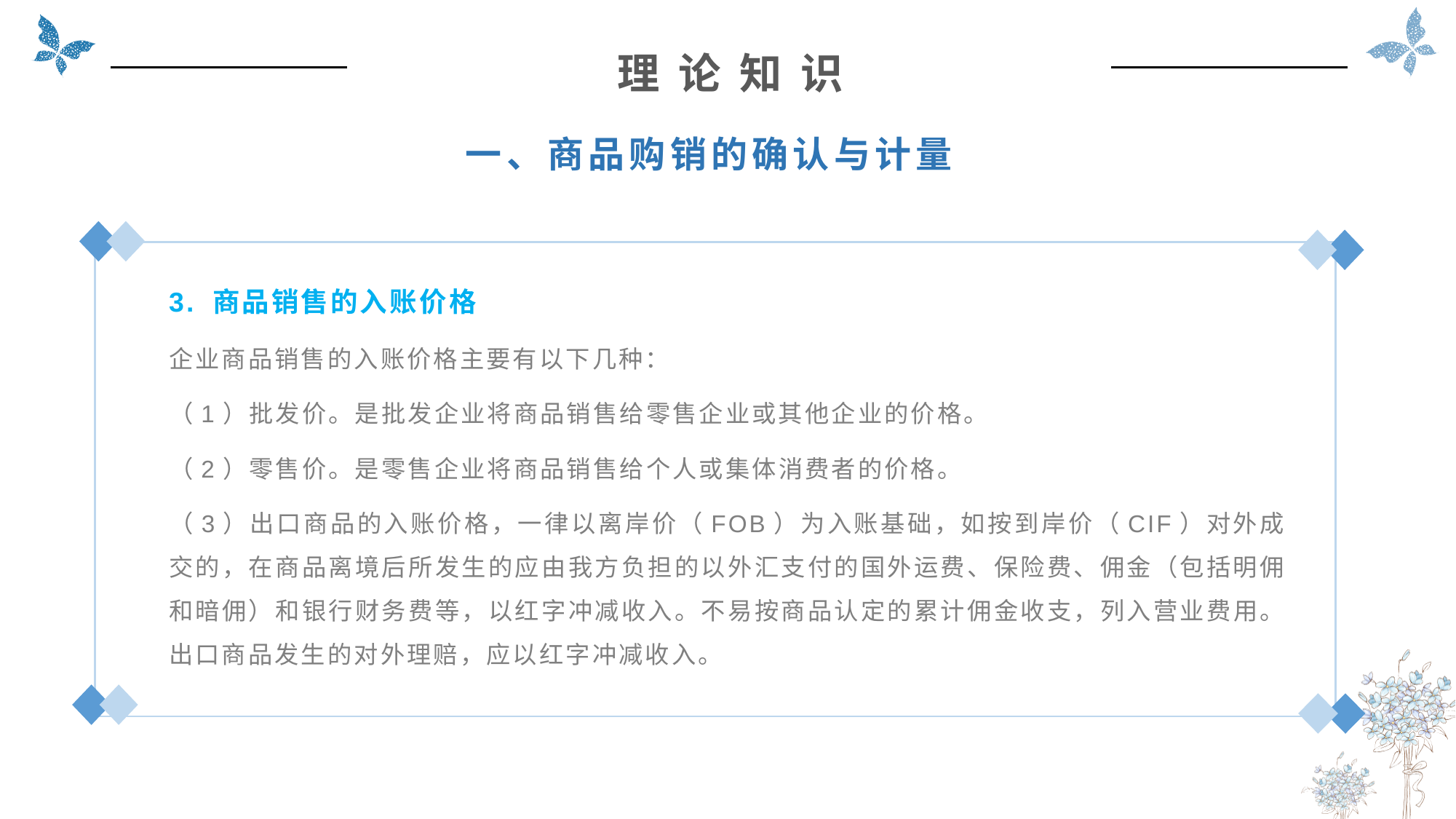

理 论 知 识
一、商品购销的确认与计量

3. 商品销售的入账价格
企业商品销售的入账价格主要有以下几种：
（1）批发价。是批发企业将商品销售给零售企业或其他企业的价格。
（2）零售价。是零售企业将商品销售给个人或集体消费者的价格。
（3）出口商品的入账价格，一律以离岸价（FOB）为入账基础，如按到岸价（CIF）对外成交的，在商品离境后所发生的应由我方负担的以外汇支付的国外运费、保险费、佣金（包括明佣和暗佣）和银行财务费等，以红字冲减收入。不易按商品认定的累计佣金收支，列入营业费用。出口商品发生的对外理赔，应以红字冲减收入。